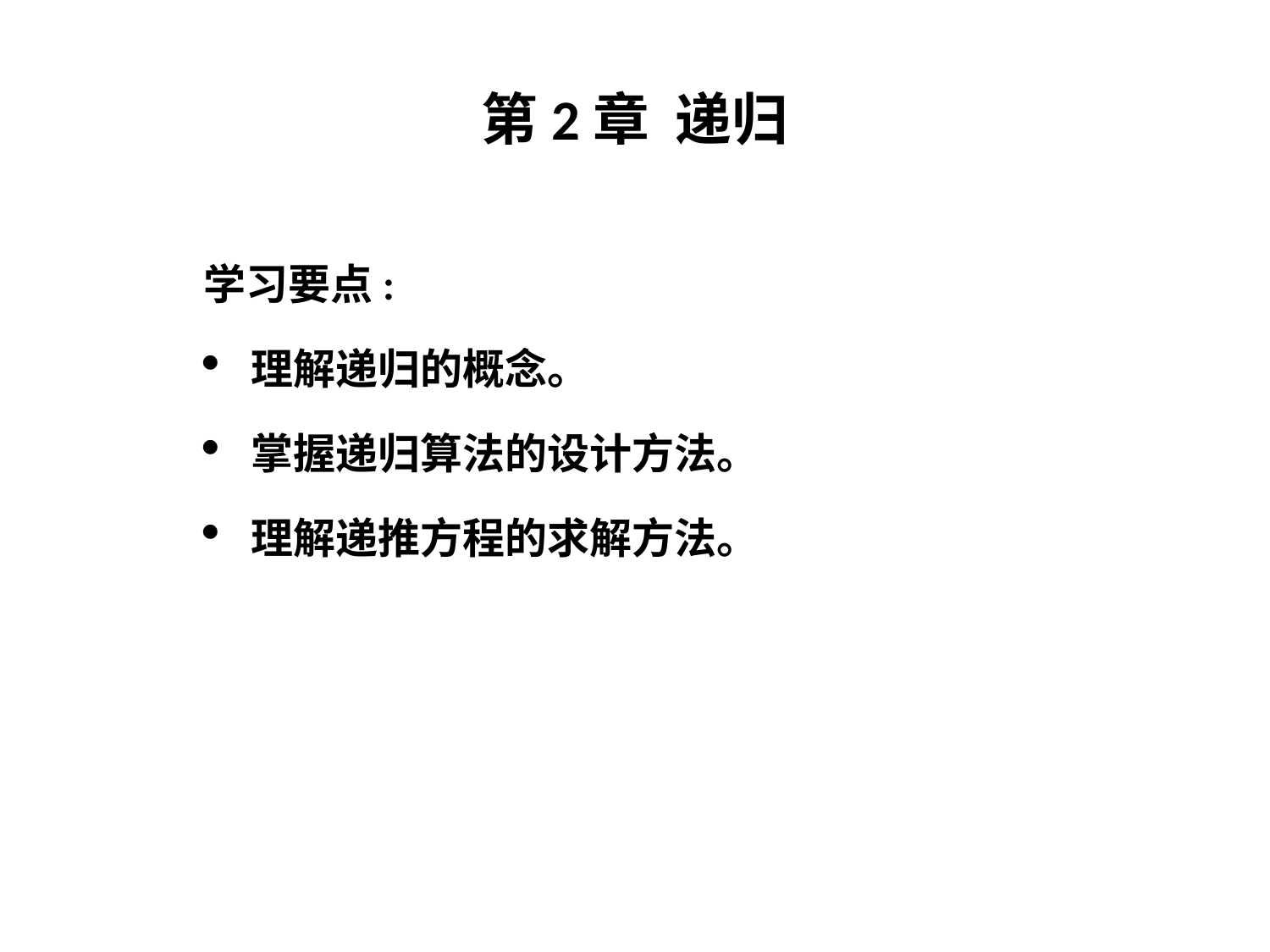

# 第2章  递归
学习要点:
理解递归的概念。
掌握递归算法的设计方法。
理解递推方程的求解方法。